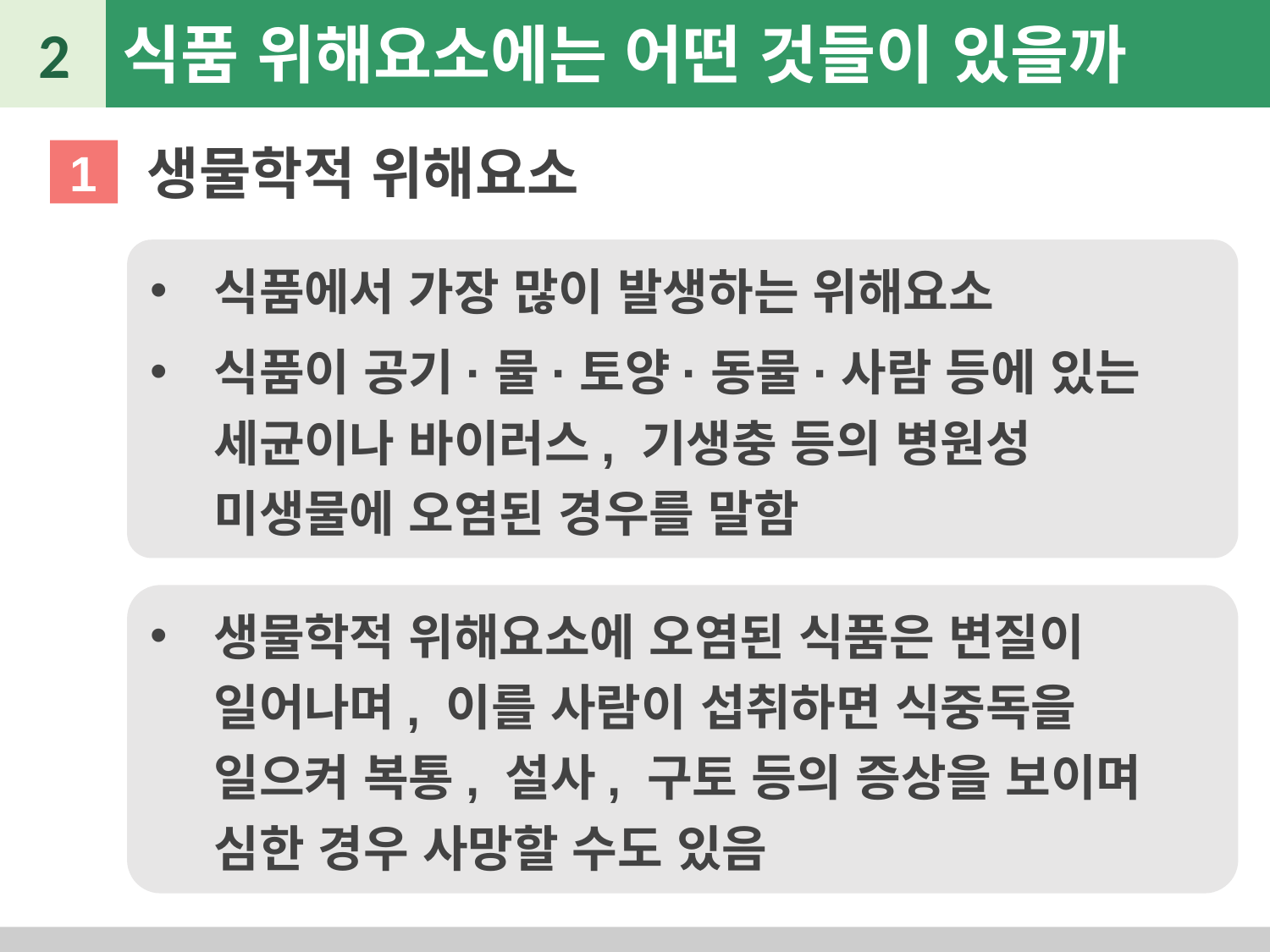

2
식품 위해요소에는 어떤 것들이 있을까
생물학적 위해요소
1

식품에서 가장 많이 발생하는 위해요소
식품이 공기·물·토양·동물·사람 등에 있는 세균이나 바이러스, 기생충 등의 병원성 미생물에 오염된 경우를 말함
생물학적 위해요소에 오염된 식품은 변질이 일어나며, 이를 사람이 섭취하면 식중독을 일으켜 복통, 설사, 구토 등의 증상을 보이며 심한 경우 사망할 수도 있음